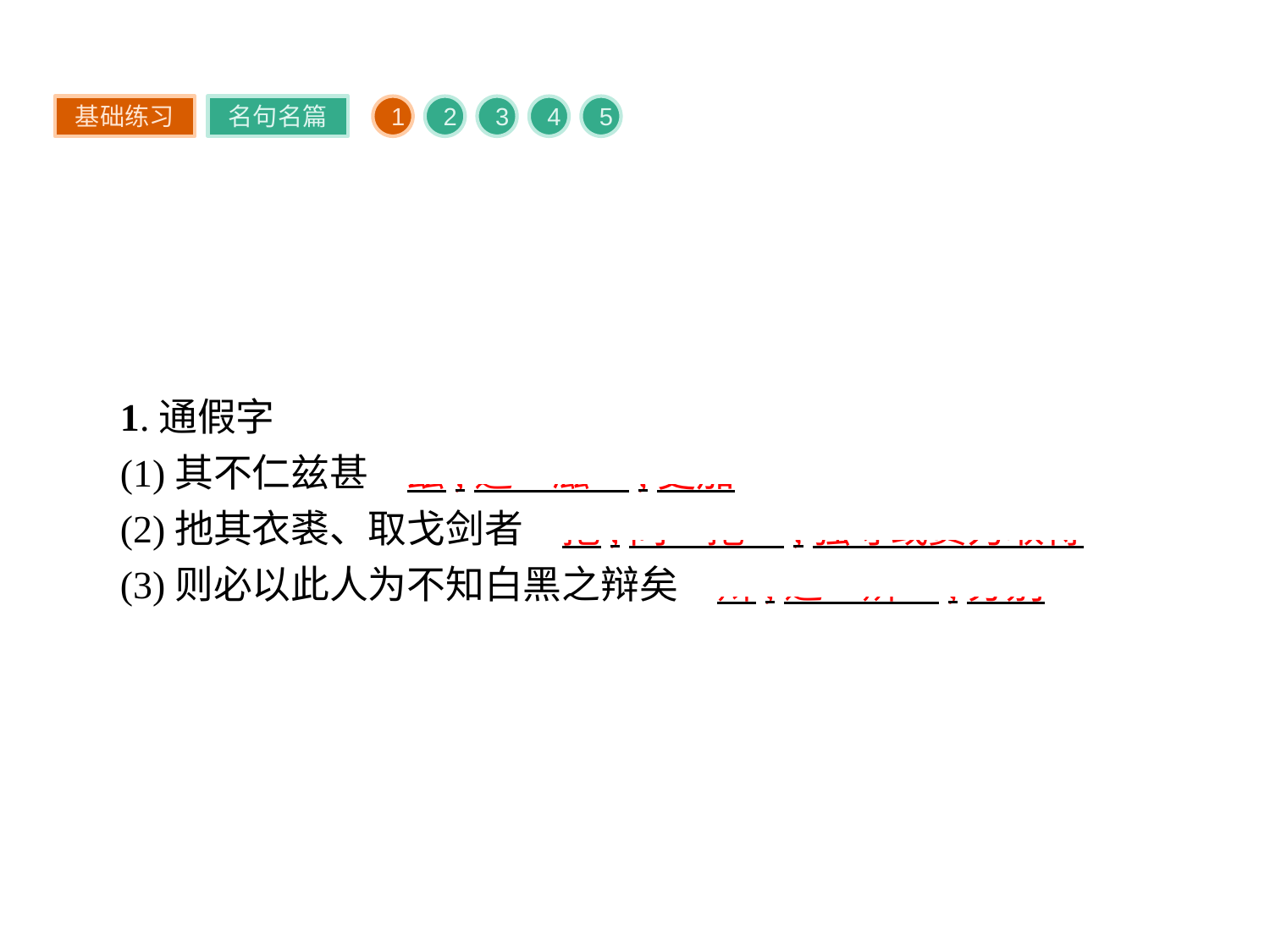

基础练习
名句名篇
1
2
3
4
5
1.通假字
(1)其不仁兹甚　兹,通“滋”,更加
(2)扡其衣裘、取戈剑者　扡,同“拖”,强夺或费力取得
(3)则必以此人为不知白黑之辩矣　辩,通“辨”,分别